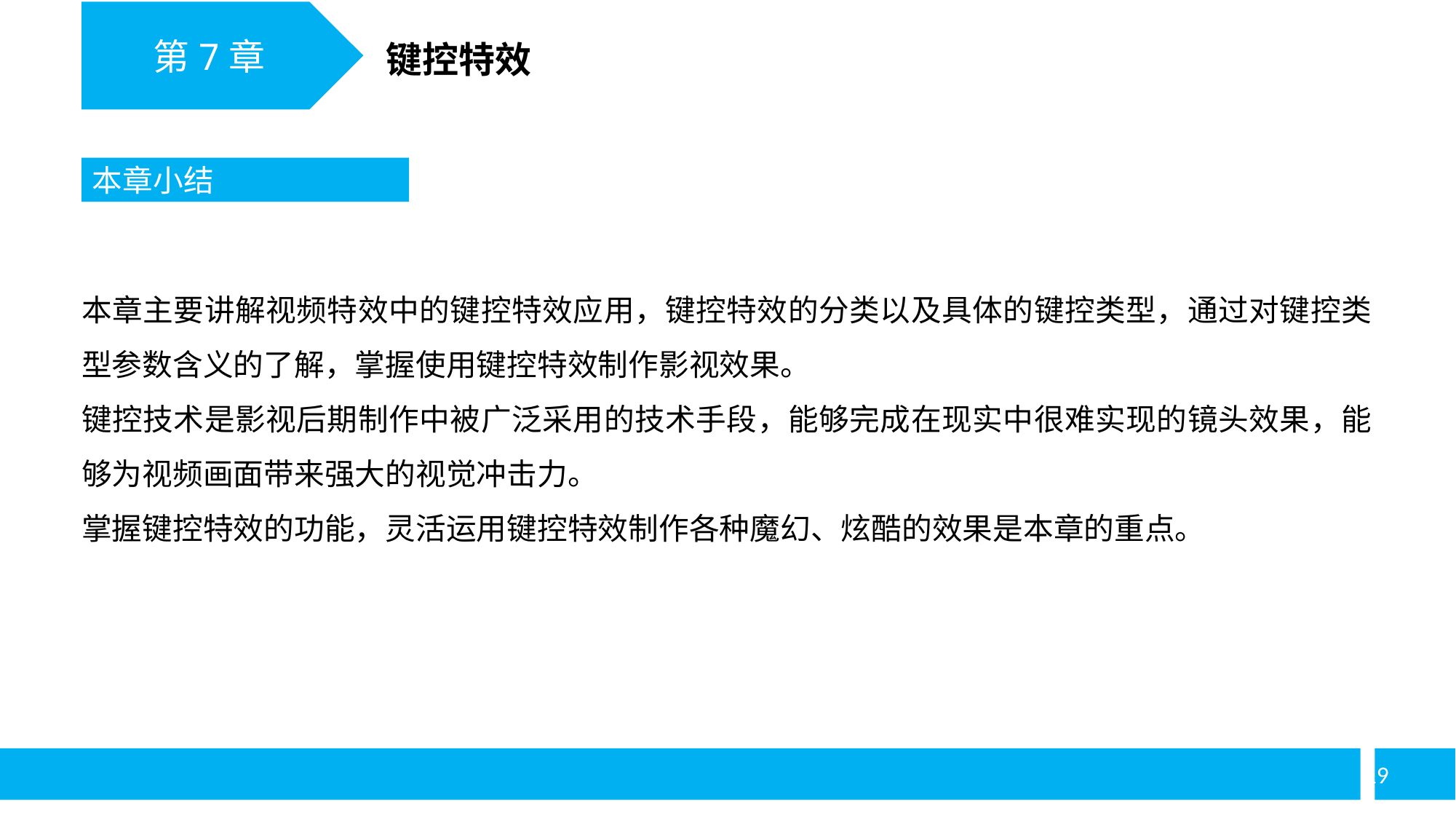

第7章
键控特效
本章小结
本章主要讲解视频特效中的键控特效应用，键控特效的分类以及具体的键控类型，通过对键控类型参数含义的了解，掌握使用键控特效制作影视效果。
键控技术是影视后期制作中被广泛采用的技术手段，能够完成在现实中很难实现的镜头效果，能够为视频画面带来强大的视觉冲击力。
掌握键控特效的功能，灵活运用键控特效制作各种魔幻、炫酷的效果是本章的重点。